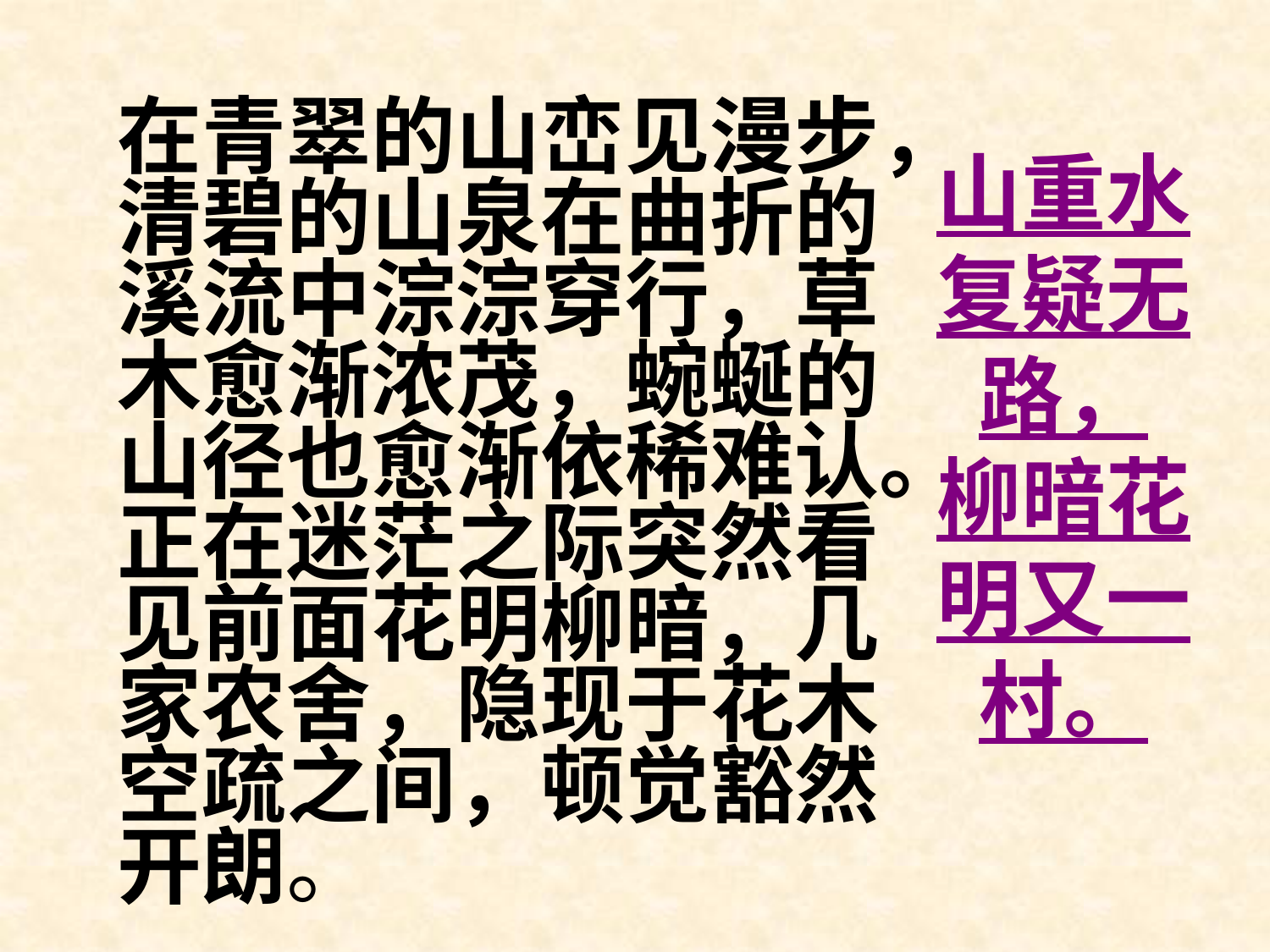

# 山重水复疑无路， 柳暗花明又一村。
在青翠的山峦见漫步，清碧的山泉在曲折的溪流中淙淙穿行，草木愈渐浓茂，蜿蜒的山径也愈渐依稀难认。
正在迷茫之际突然看见前面花明柳暗，几家农舍，隐现于花木空疏之间，顿觉豁然开朗。